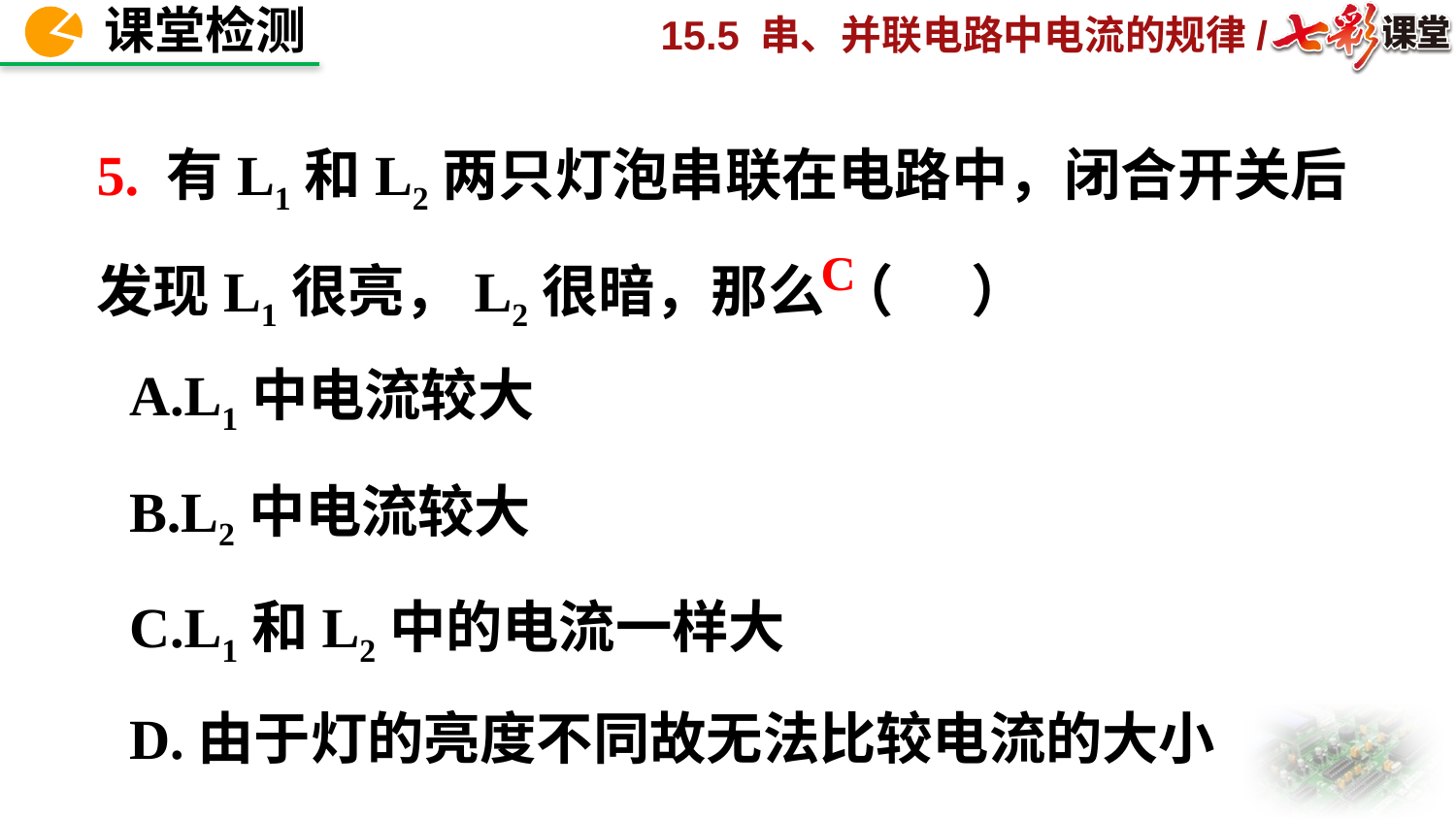

5. 有L1和L2两只灯泡串联在电路中，闭合开关后发现L1很亮，L2很暗，那么 （      ）
C
A.L1中电流较大
B.L2中电流较大
C.L1和L2中的电流一样大
D.由于灯的亮度不同故无法比较电流的大小